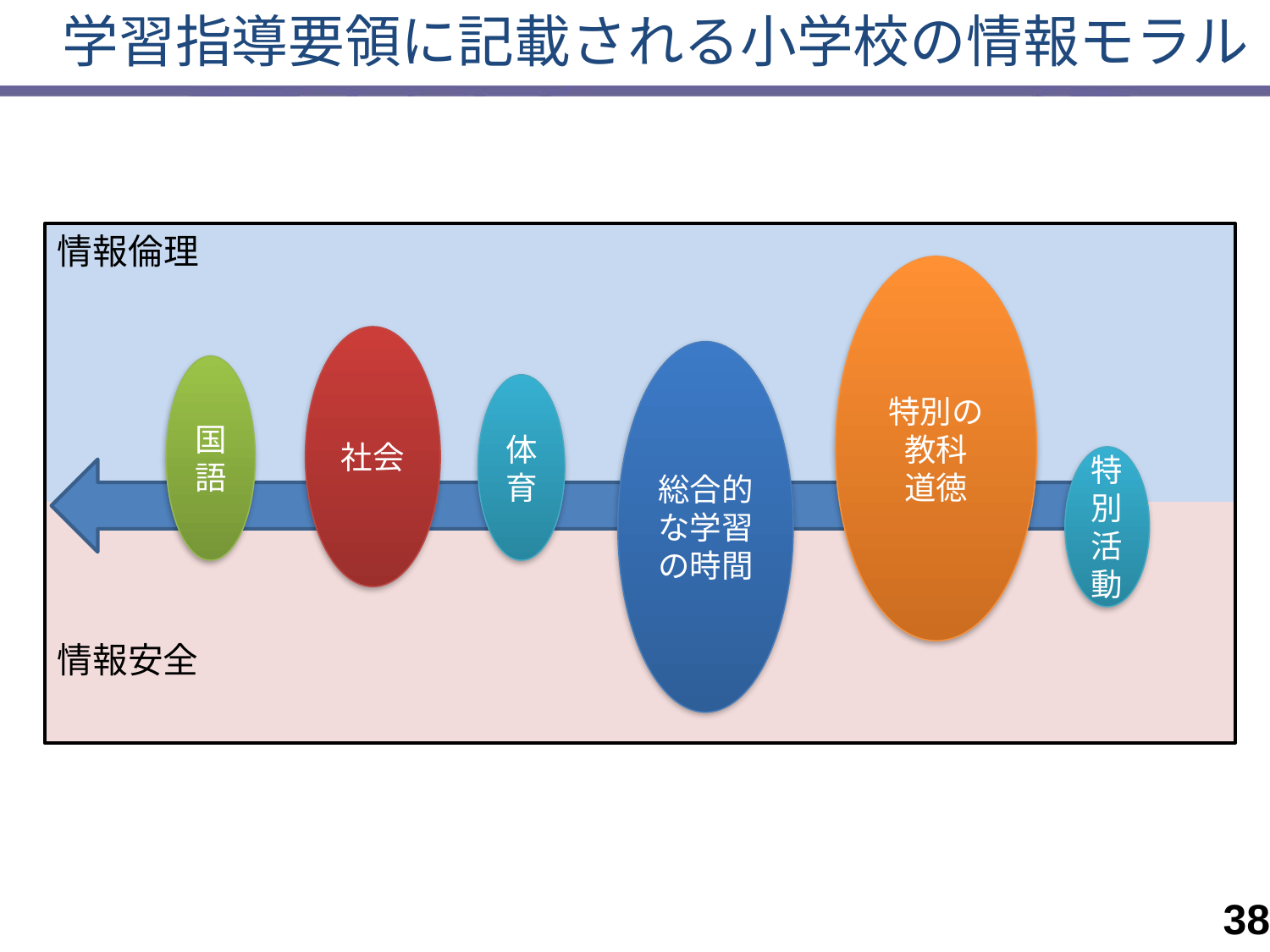

学習指導要領に記載される小学校の情報モラル

情報倫理
特別の
教科
道徳
社会
総合的な学習の時間
国語
体育
特別活動

情報安全
38